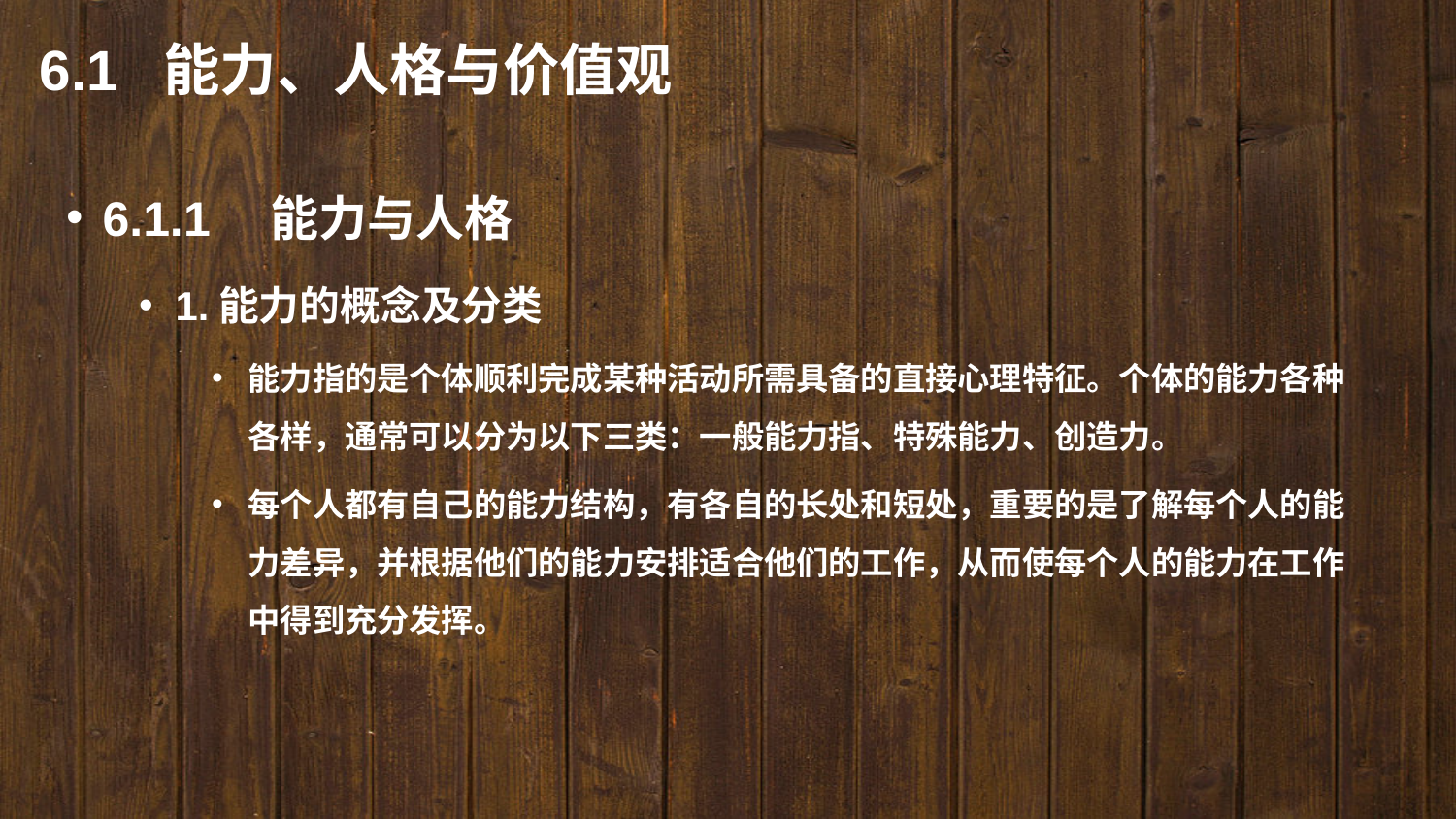

6.1  能力、人格与价值观
6.1.1　能力与人格
1.能力的概念及分类
能力指的是个体顺利完成某种活动所需具备的直接心理特征。个体的能力各种各样，通常可以分为以下三类：一般能力指、特殊能力、创造力。
每个人都有自己的能力结构，有各自的长处和短处，重要的是了解每个人的能力差异，并根据他们的能力安排适合他们的工作，从而使每个人的能力在工作中得到充分发挥。